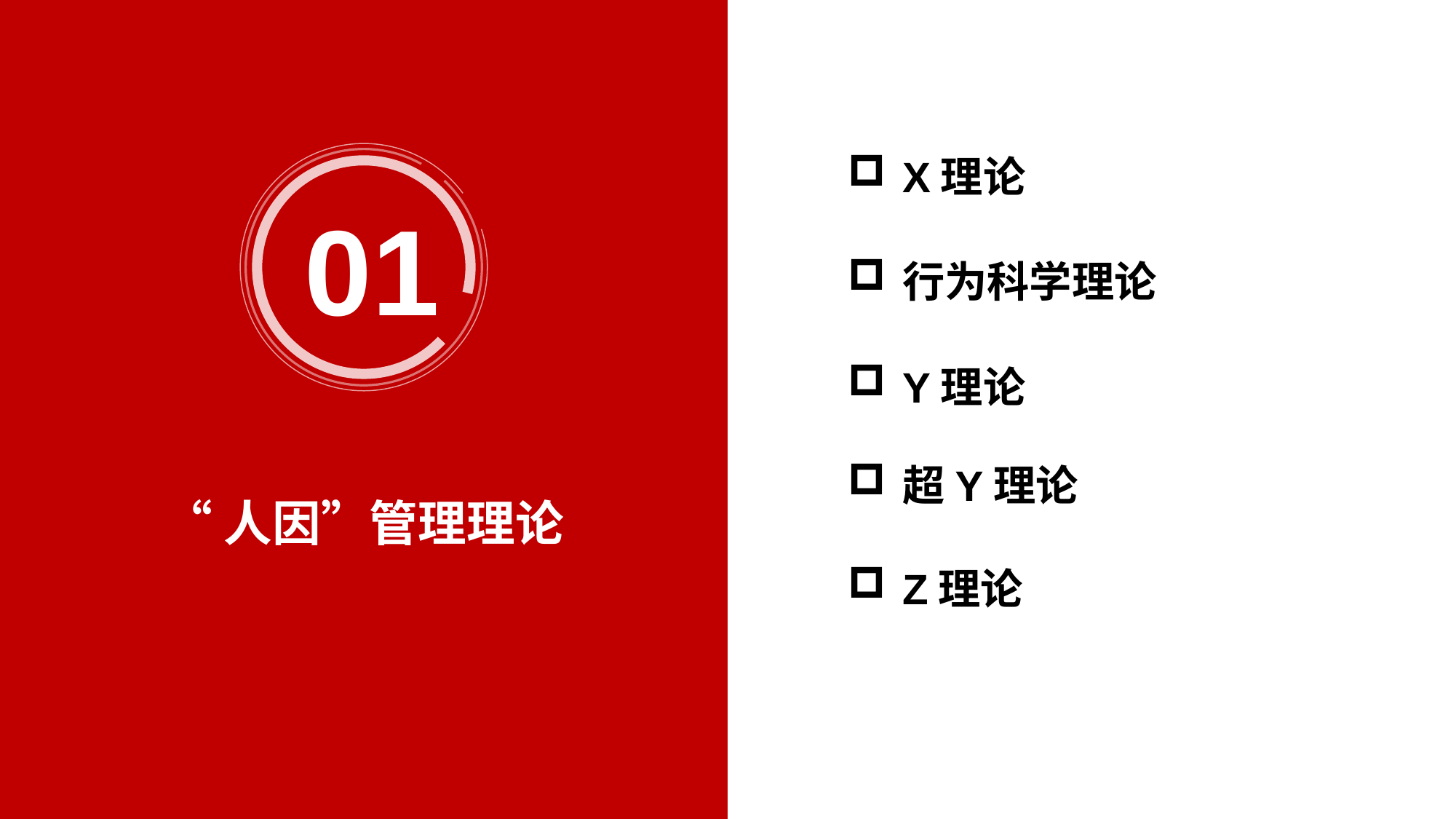

01
X理论
行为科学理论
Y理论
超Y理论
“人因”管理理论
Z理论